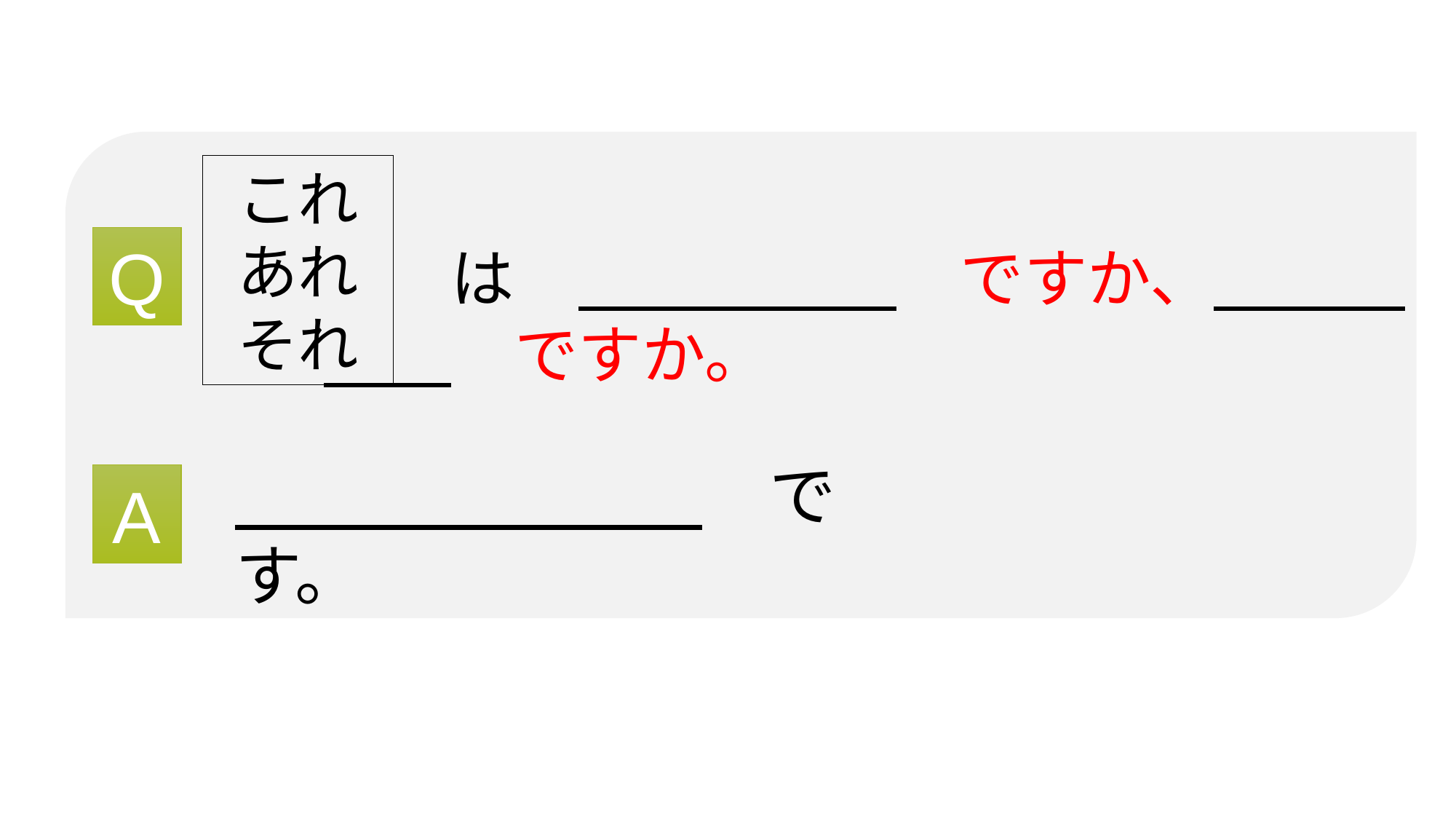

これ
あれ
それ
Q
　　は　　　　　　　ですか、　　　　　　ですか。
　　　　　　　　です。
A